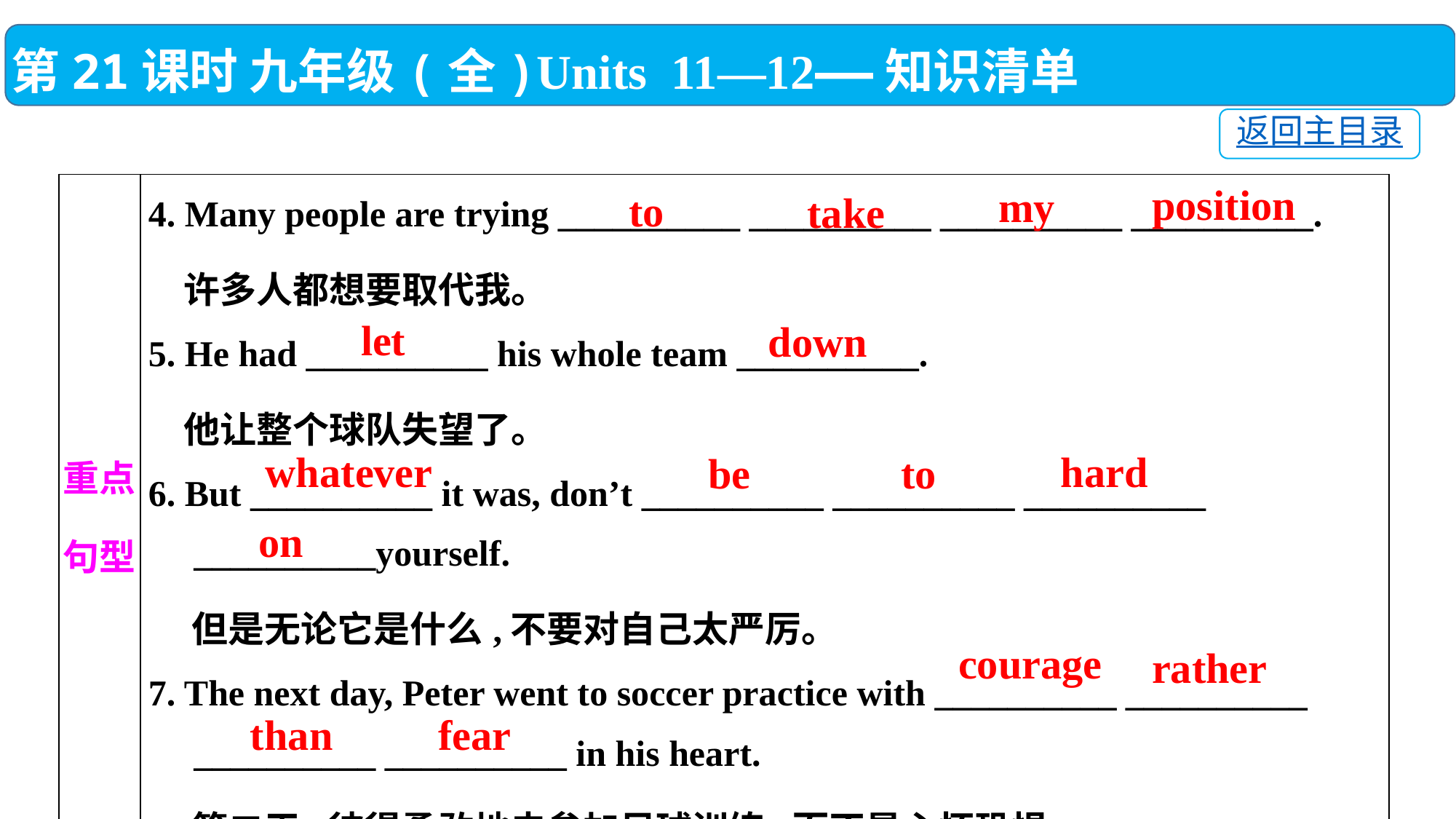

第21课时 九年级(全)Units  11—12——知识清单
返回主目录
position
| 重点 句型 | 4. Many people are trying \_\_\_\_\_\_\_\_\_\_ \_\_\_\_\_\_\_\_\_\_ \_\_\_\_\_\_\_\_\_\_ \_\_\_\_\_\_\_\_\_\_. 许多人都想要取代我。 5. He had \_\_\_\_\_\_\_\_\_\_ his whole team \_\_\_\_\_\_\_\_\_\_. 他让整个球队失望了。 6. But \_\_\_\_\_\_\_\_\_\_ it was, don’t \_\_\_\_\_\_\_\_\_\_ \_\_\_\_\_\_\_\_\_\_ \_\_\_\_\_\_\_\_\_\_ \_\_\_\_\_\_\_\_\_\_yourself. 但是无论它是什么,不要对自己太严厉。 7. The next day, Peter went to soccer practice with \_\_\_\_\_\_\_\_\_\_ \_\_\_\_\_\_\_\_\_\_ \_\_\_\_\_\_\_\_\_\_ \_\_\_\_\_\_\_\_\_\_ in his heart. 第二天,彼得勇敢地去参加足球训练,而不是心怀恐惧。 |
| --- | --- |
my
to
take
let
down
whatever
hard
be
to
on
courage
rather
fear
than